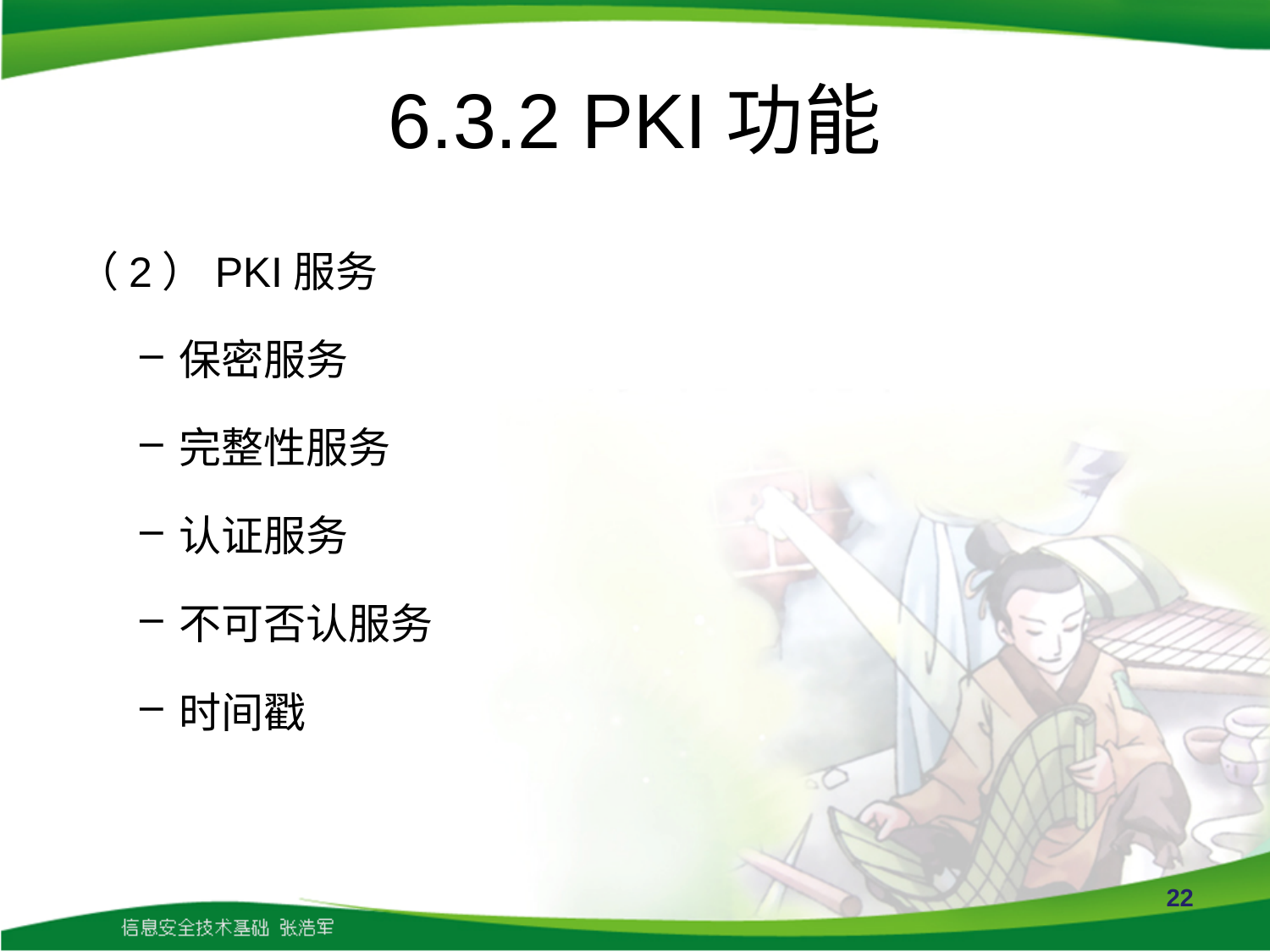

# 6.3.2 PKI功能
（2）PKI服务
保密服务
完整性服务
认证服务
不可否认服务
时间戳
22